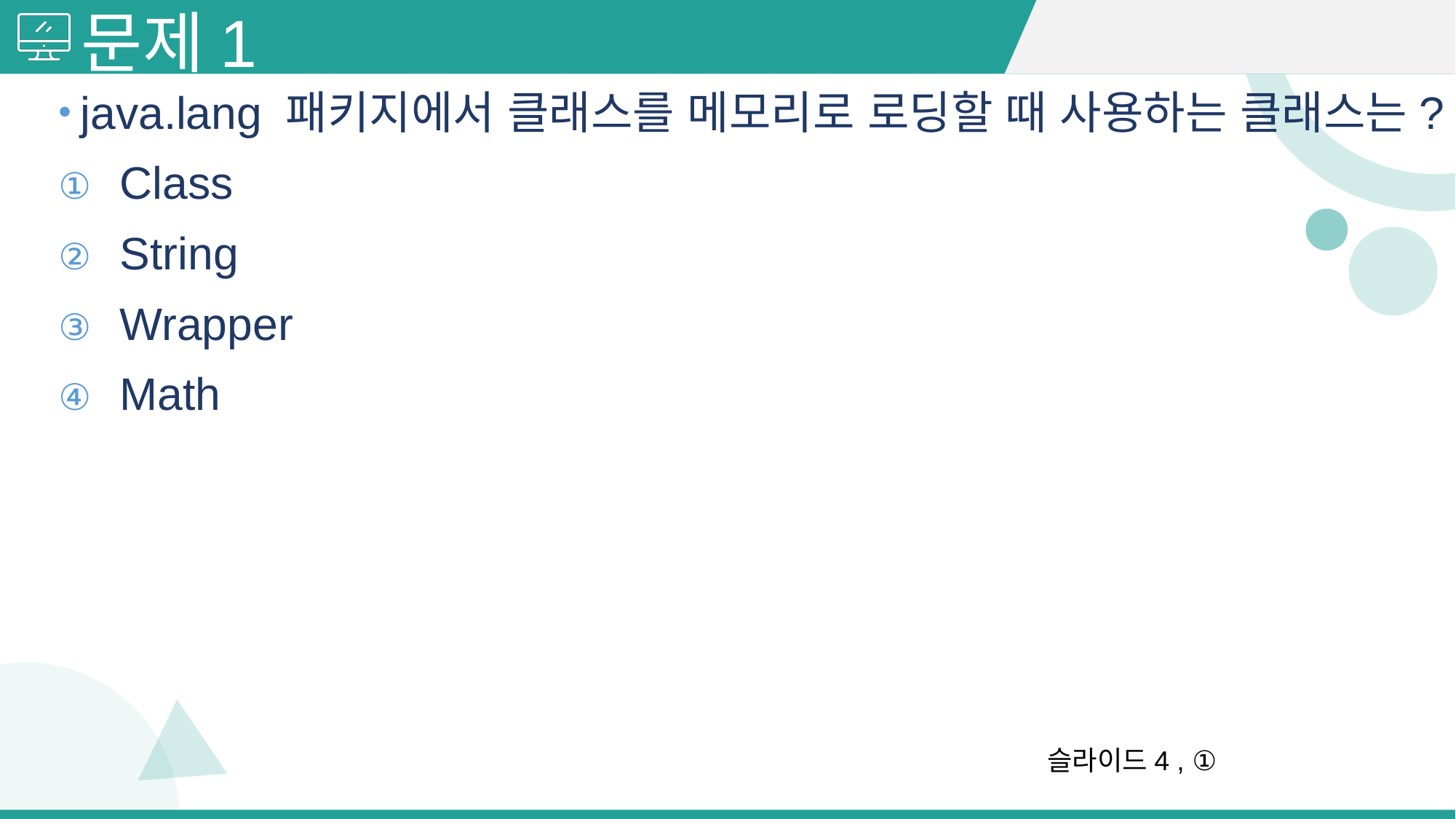

# 문제1
java.lang 패키지에서 클래스를 메모리로 로딩할 때 사용하는 클래스는?
Class
String
Wrapper
Math

슬라이드4 , ①